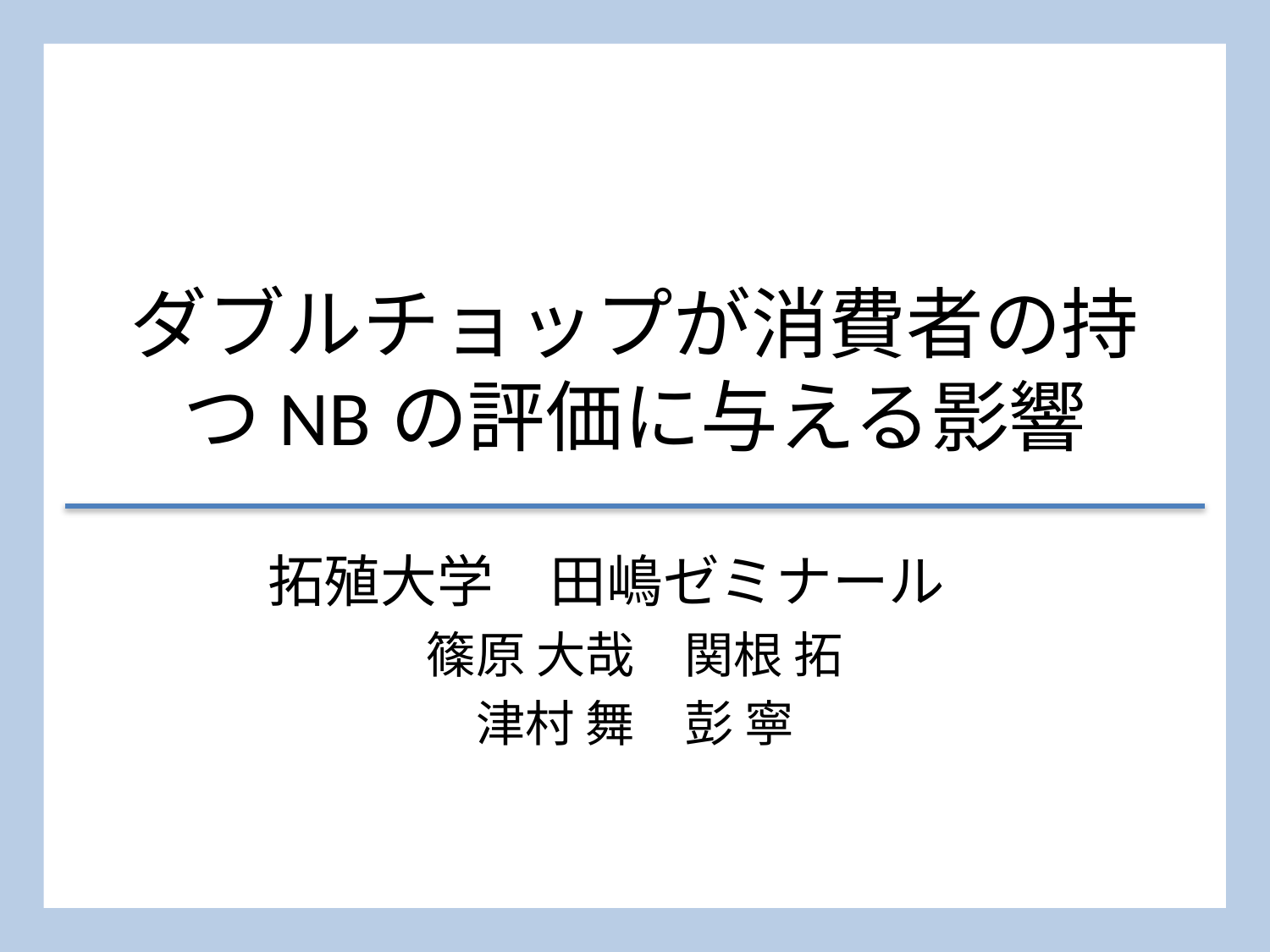

# ダブルチョップが消費者の持つNBの評価に与える影響
拓殖大学　田嶋ゼミナール
篠原 大哉　関根 拓
津村 舞　彭 寧